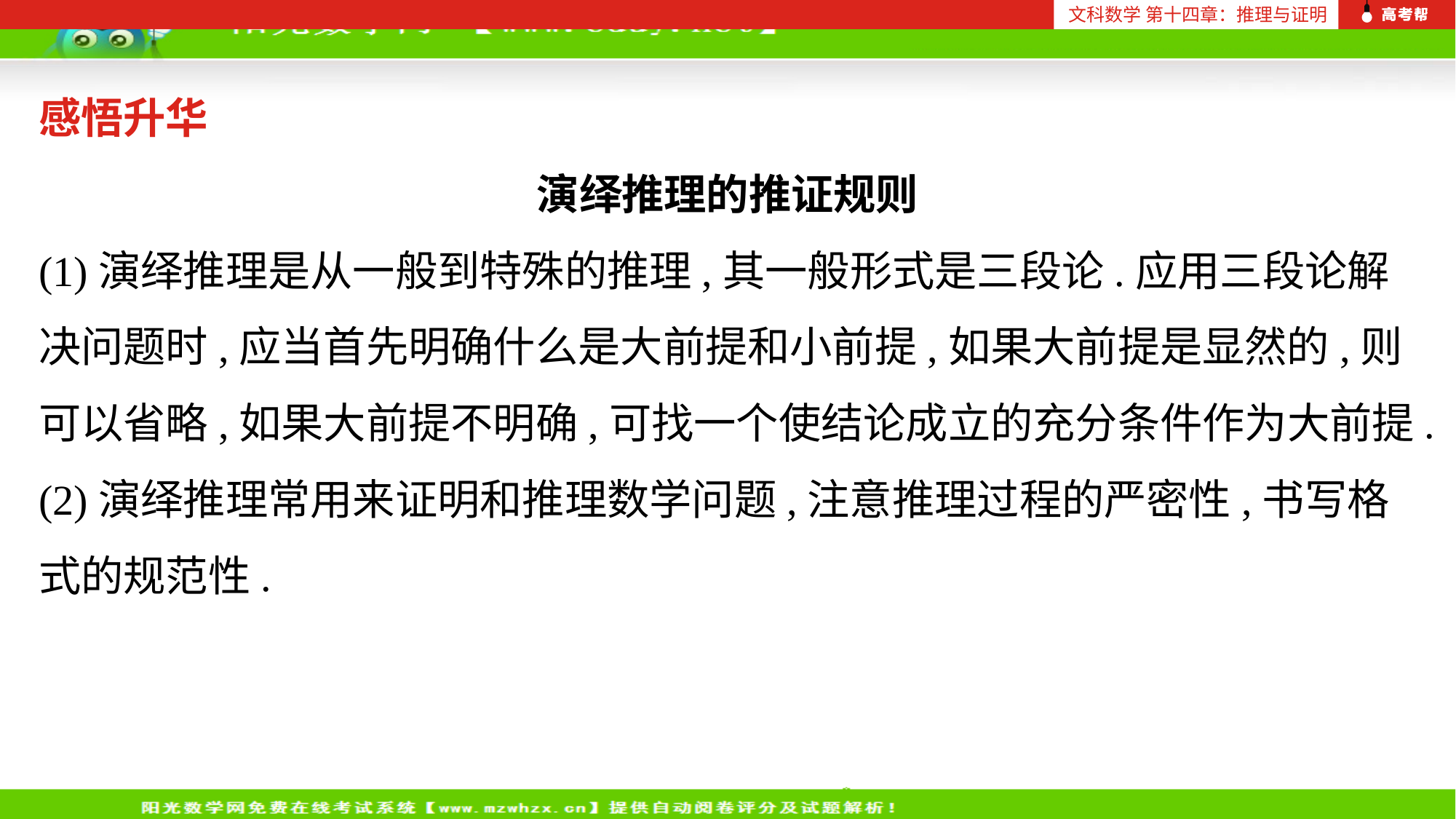

文科数学 第十四章：推理与证明

感悟升华
演绎推理的推证规则
(1)演绎推理是从一般到特殊的推理,其一般形式是三段论.应用三段论解决问题时,应当首先明确什么是大前提和小前提,如果大前提是显然的,则可以省略,如果大前提不明确,可找一个使结论成立的充分条件作为大前提.
(2)演绎推理常用来证明和推理数学问题,注意推理过程的严密性,书写格式的规范性.